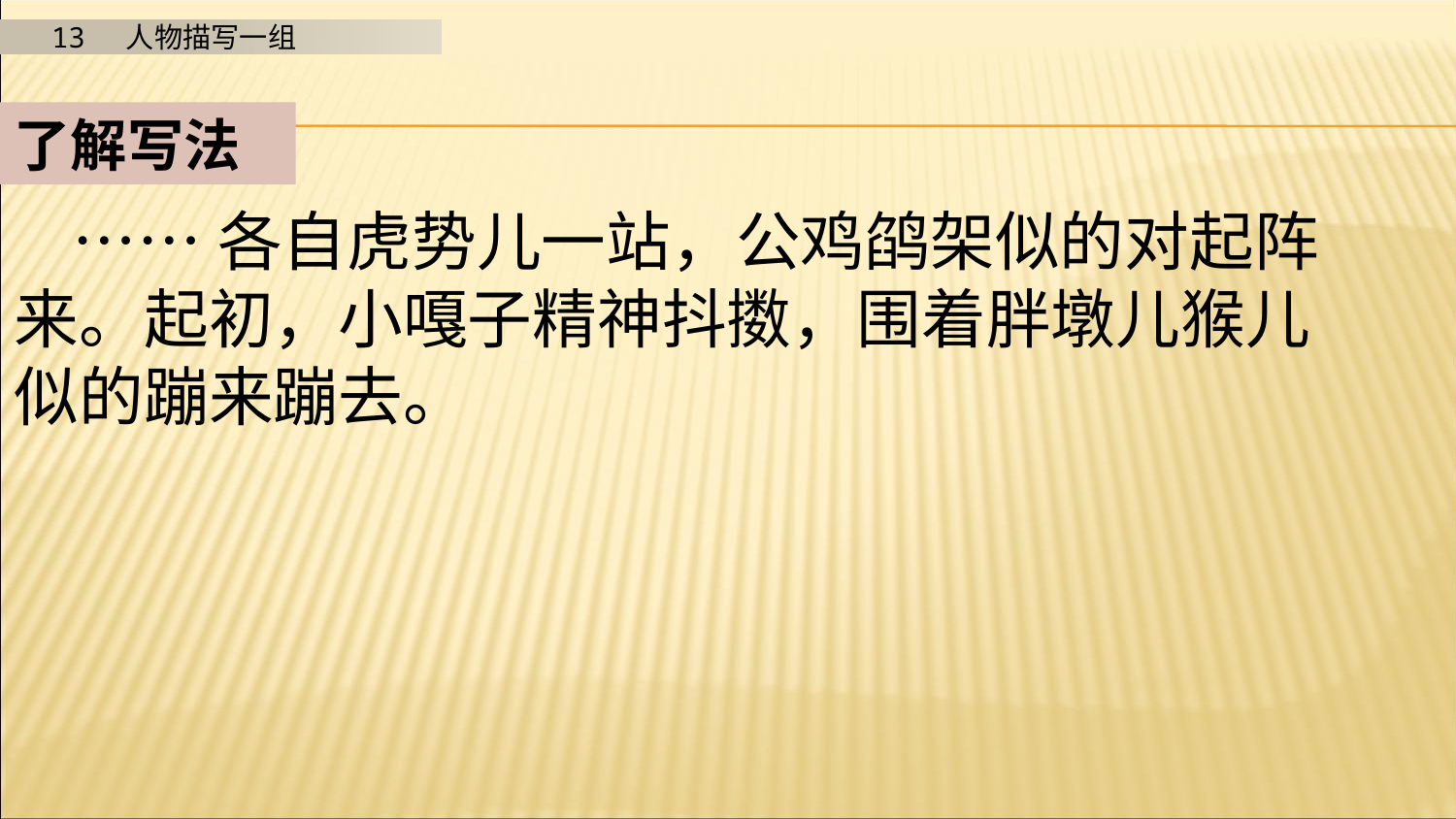

了解写法
    ……各自虎势儿一站，公鸡鹐架似的对起阵来。起初，小嘎子精神抖擞，围着胖墩儿猴儿似的蹦来蹦去。